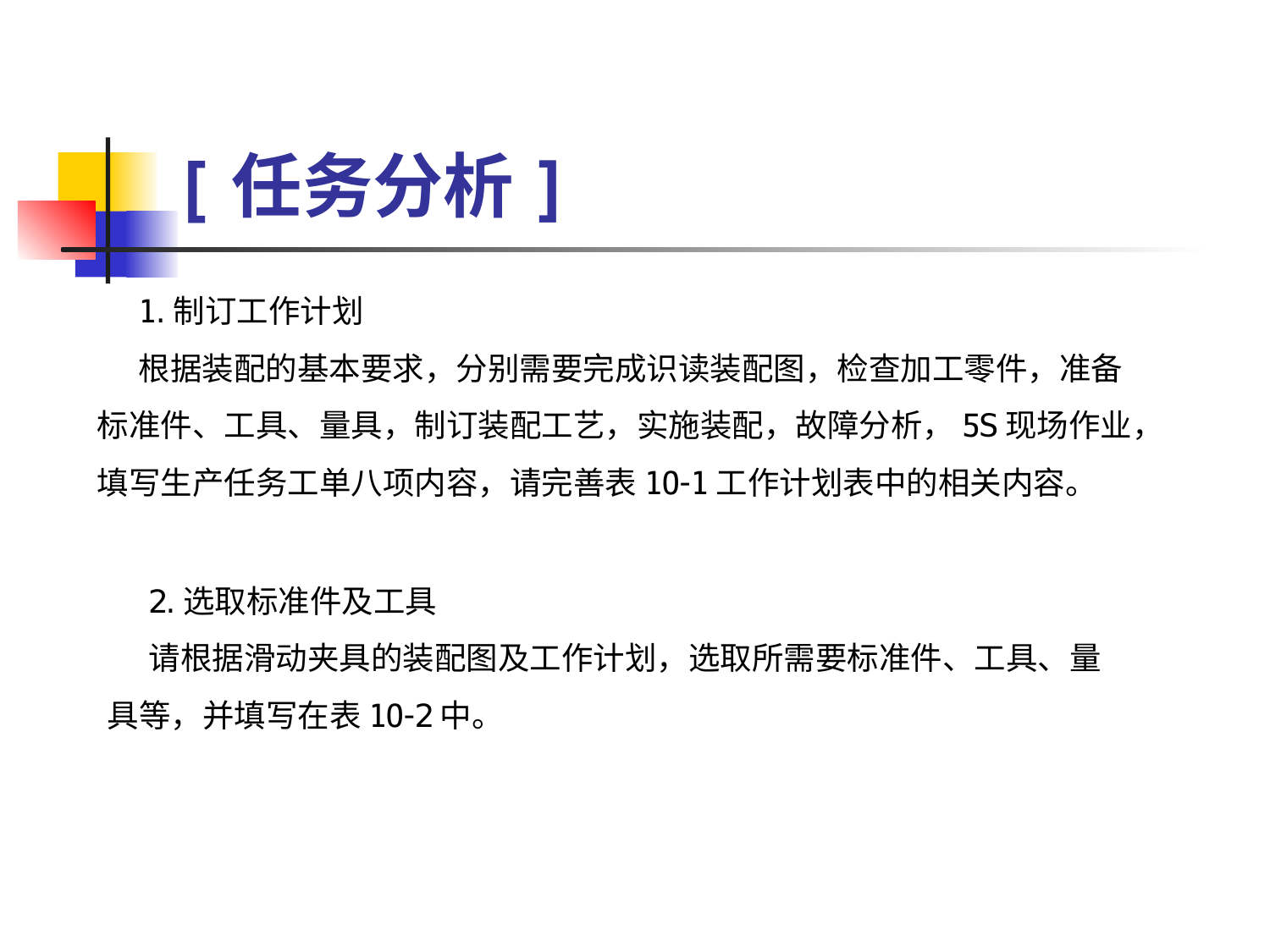

# [任务分析]
1.制订工作计划
根据装配的基本要求，分别需要完成识读装配图，检查加工零件，准备标准件、工具、量具，制订装配工艺，实施装配，故障分析，5S现场作业，填写生产任务工单八项内容，请完善表10-1工作计划表中的相关内容。
2.选取标准件及工具
请根据滑动夹具的装配图及工作计划，选取所需要标准件、工具、量具等，并填写在表10-2中。